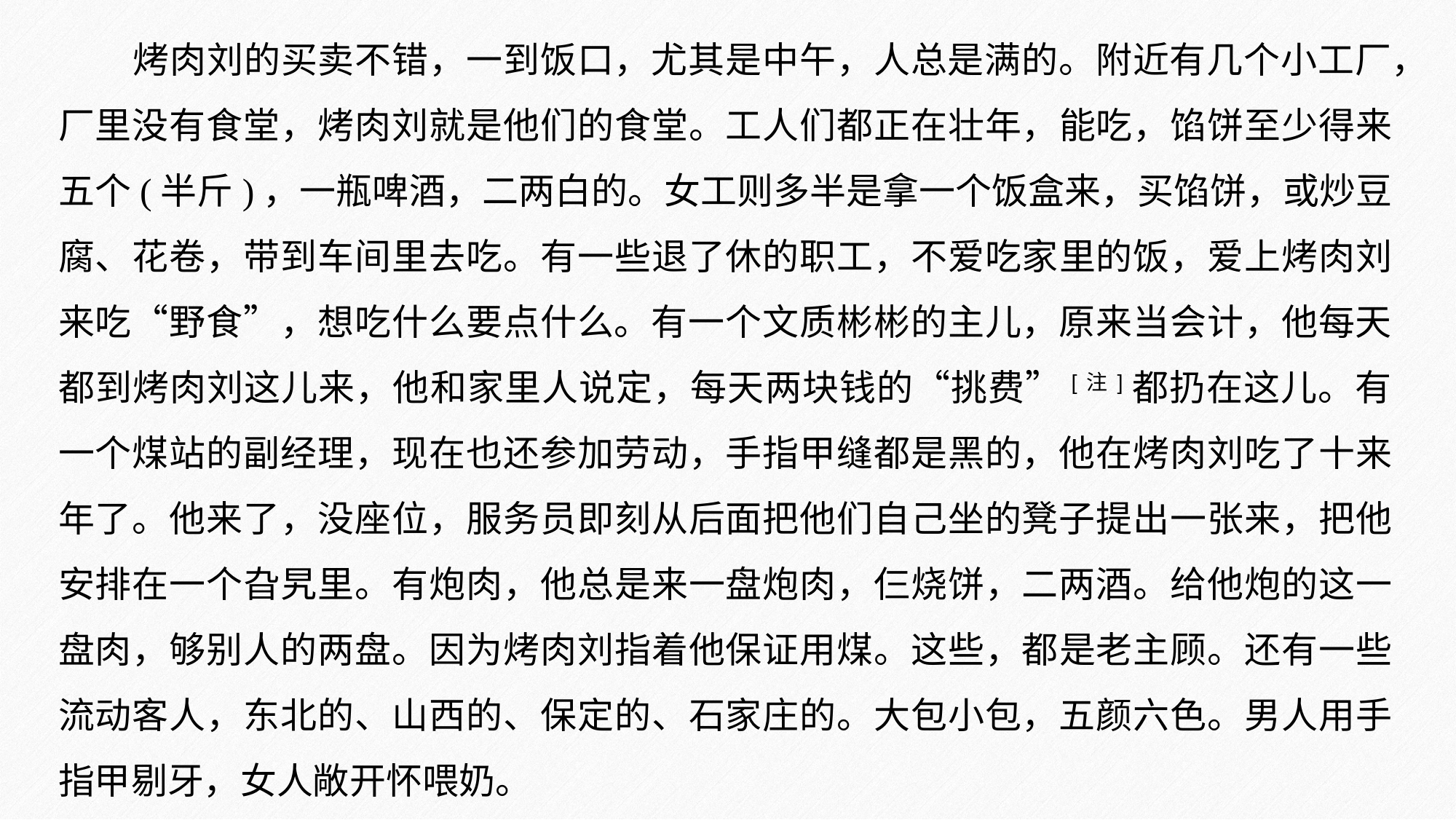

烤肉刘的买卖不错，一到饭口，尤其是中午，人总是满的。附近有几个小工厂，厂里没有食堂，烤肉刘就是他们的食堂。工人们都正在壮年，能吃，馅饼至少得来五个(半斤)，一瓶啤酒，二两白的。女工则多半是拿一个饭盒来，买馅饼，或炒豆腐、花卷，带到车间里去吃。有一些退了休的职工，不爱吃家里的饭，爱上烤肉刘来吃“野食”，想吃什么要点什么。有一个文质彬彬的主儿，原来当会计，他每天都到烤肉刘这儿来，他和家里人说定，每天两块钱的“挑费”[注]都扔在这儿。有一个煤站的副经理，现在也还参加劳动，手指甲缝都是黑的，他在烤肉刘吃了十来年了。他来了，没座位，服务员即刻从后面把他们自己坐的凳子提出一张来，把他安排在一个旮旯里。有炮肉，他总是来一盘炮肉，仨烧饼，二两酒。给他炮的这一盘肉，够别人的两盘。因为烤肉刘指着他保证用煤。这些，都是老主顾。还有一些流动客人，东北的、山西的、保定的、石家庄的。大包小包，五颜六色。男人用手指甲剔牙，女人敞开怀喂奶。